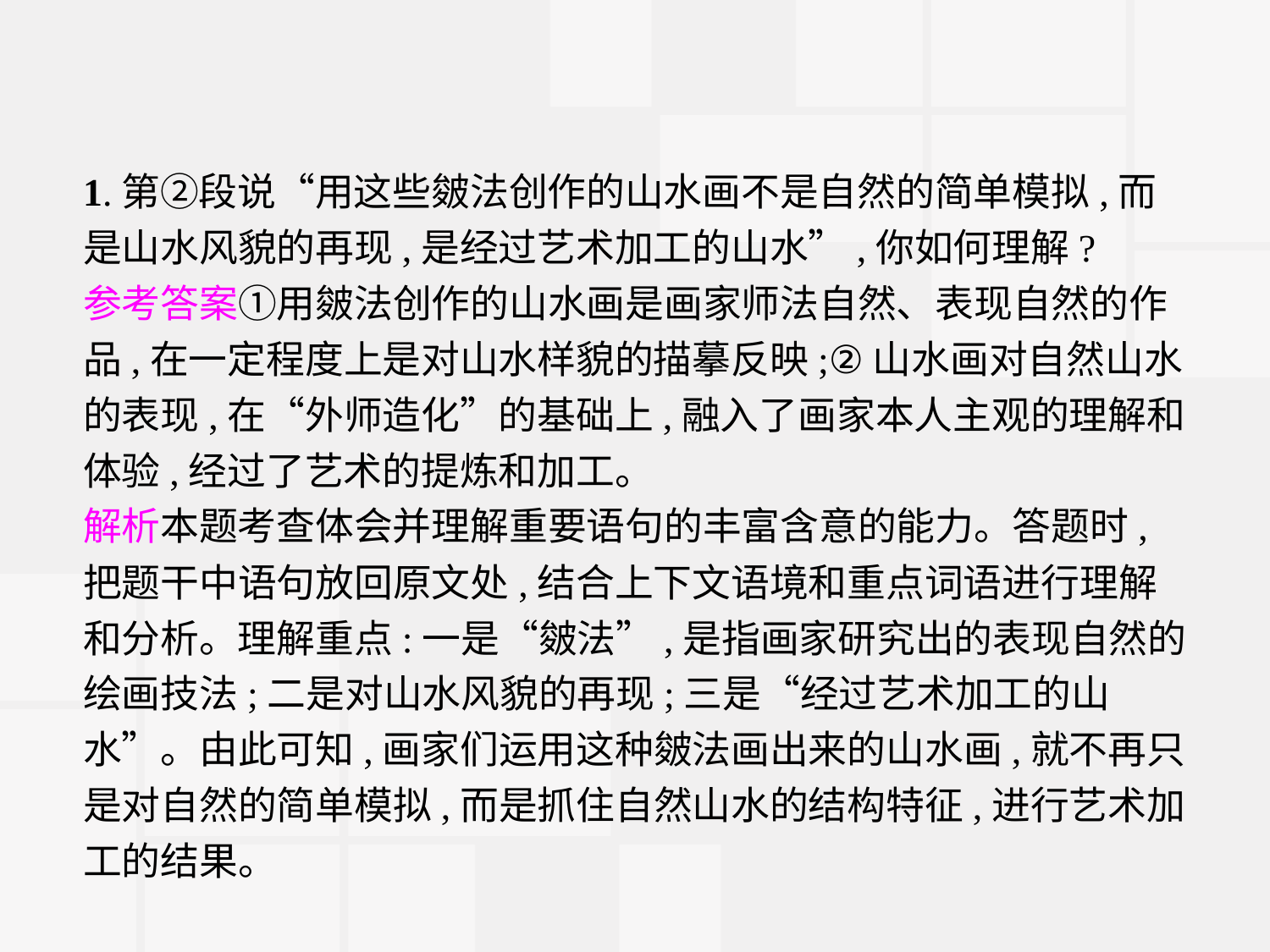

1.第②段说“用这些皴法创作的山水画不是自然的简单模拟,而是山水风貌的再现,是经过艺术加工的山水”,你如何理解?
参考答案①用皴法创作的山水画是画家师法自然、表现自然的作品,在一定程度上是对山水样貌的描摹反映;②山水画对自然山水的表现,在“外师造化”的基础上,融入了画家本人主观的理解和体验,经过了艺术的提炼和加工。
解析本题考查体会并理解重要语句的丰富含意的能力。答题时,把题干中语句放回原文处,结合上下文语境和重点词语进行理解和分析。理解重点:一是“皴法”,是指画家研究出的表现自然的绘画技法;二是对山水风貌的再现;三是“经过艺术加工的山水”。由此可知,画家们运用这种皴法画出来的山水画,就不再只是对自然的简单模拟,而是抓住自然山水的结构特征,进行艺术加工的结果。